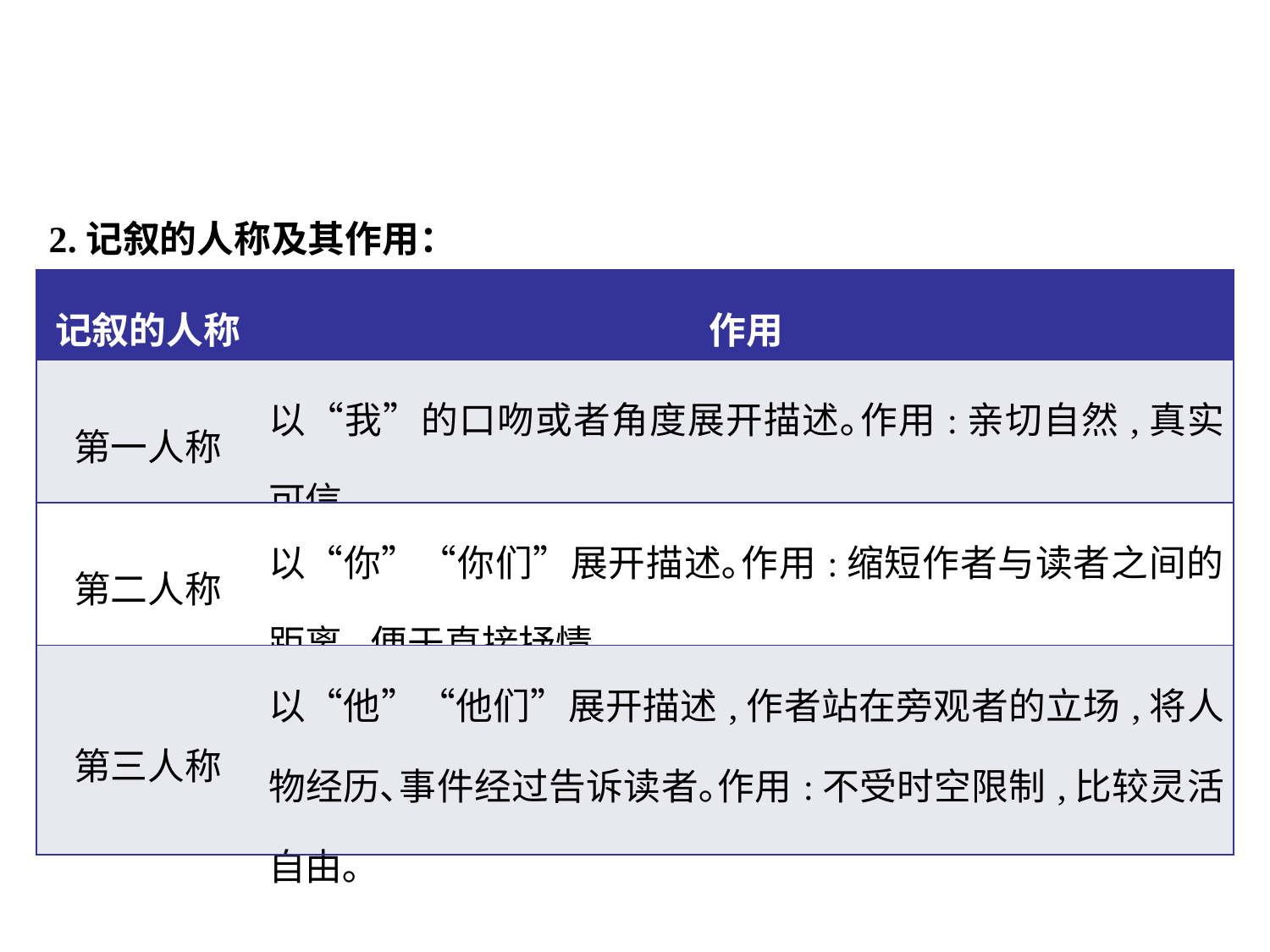

2.记叙的人称及其作用：
| 记叙的人称 | 作用 |
| --- | --- |
| 第一人称 | 以“我”的口吻或者角度展开描述｡作用:亲切自然,真实可信｡ |
| 第二人称 | 以“你”“你们”展开描述｡作用:缩短作者与读者之间的距离,便于直接抒情｡ |
| 第三人称 | 以“他”“他们”展开描述,作者站在旁观者的立场,将人物经历､事件经过告诉读者｡作用:不受时空限制,比较灵活自由｡ |